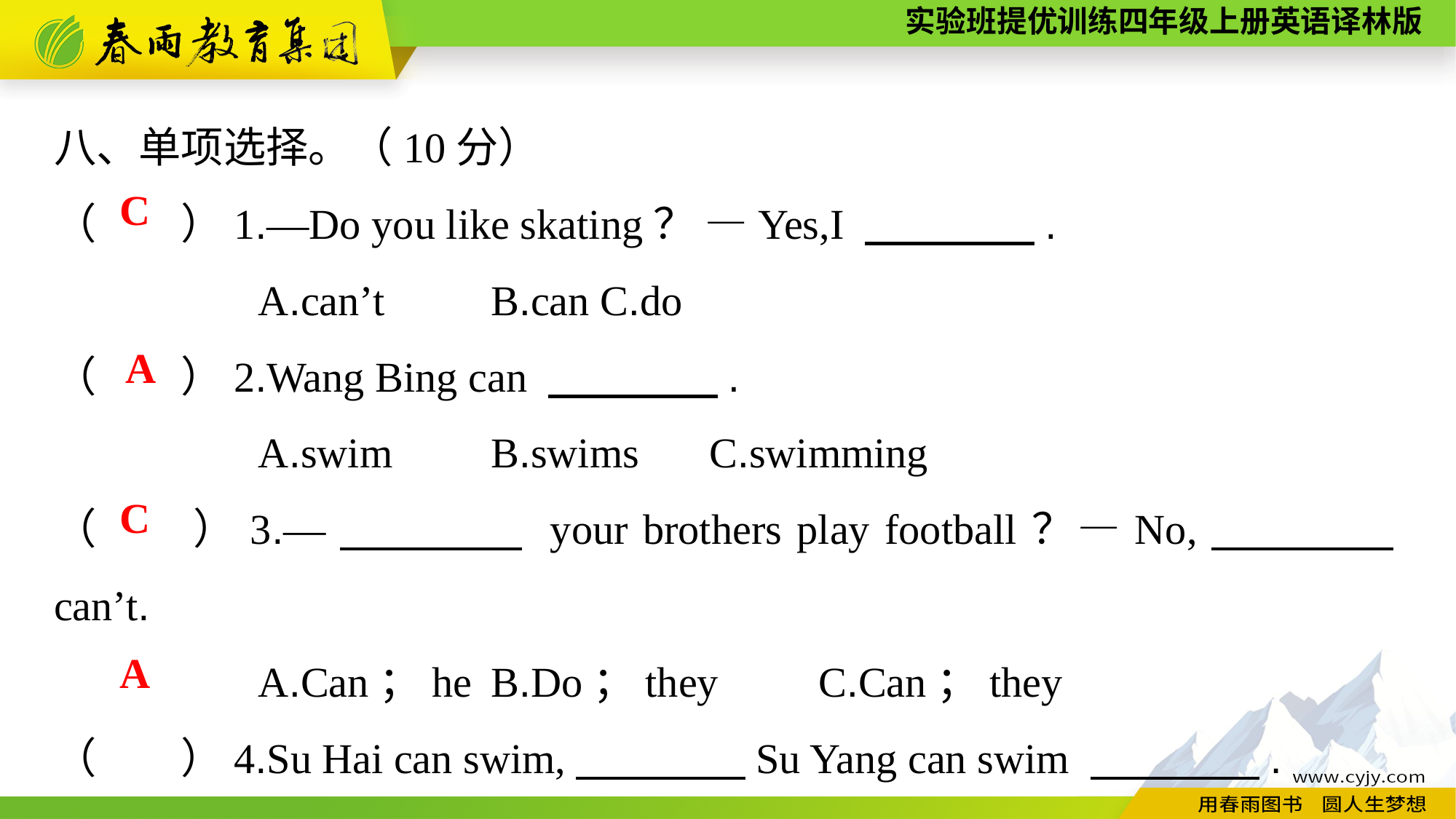

八、单项选择。（10分）
（　　）1.—Do you like skating？ —Yes,I 　　　　.
A.can’t	B.can	C.do
（　　）2.Wang Bing can 　　　　.
A.swim	B.swims	C.swimming
（　　）3.—　　　　 your brothers play football？—No,　　　　can’t.
A.Can；he	B.Do；they	C.Can；they
（　　）4.Su Hai can swim,　　　　Su Yang can swim 　　　　.
A.and；too	B.but；too	C.and；either
C
A
C
A